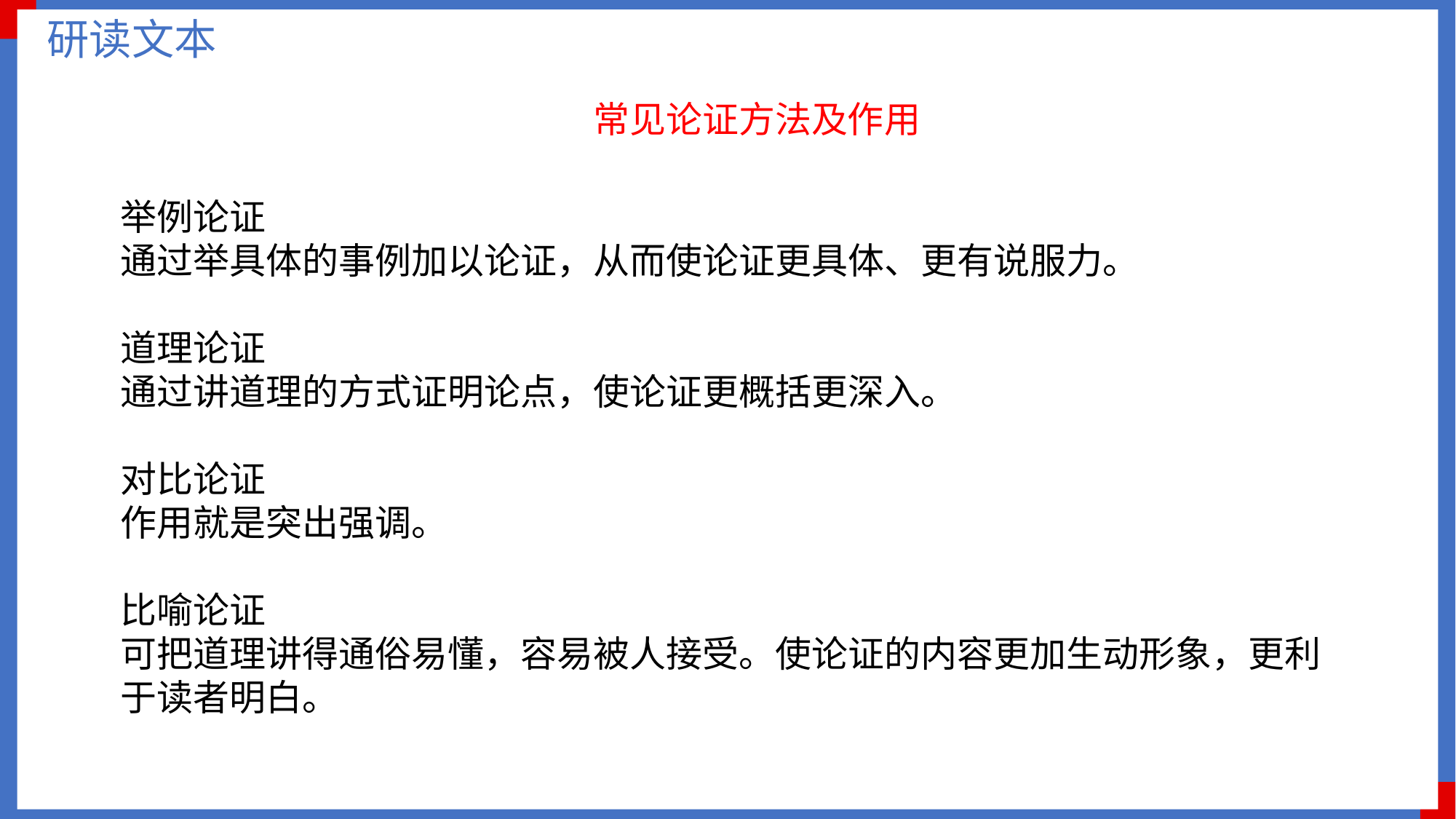

研读文本
常见论证方法及作用
举例论证
通过举具体的事例加以论证，从而使论证更具体、更有说服力。

道理论证
通过讲道理的方式证明论点，使论证更概括更深入。

对比论证
作用就是突出强调。

比喻论证
可把道理讲得通俗易懂，容易被人接受。使论证的内容更加生动形象，更利于读者明白。